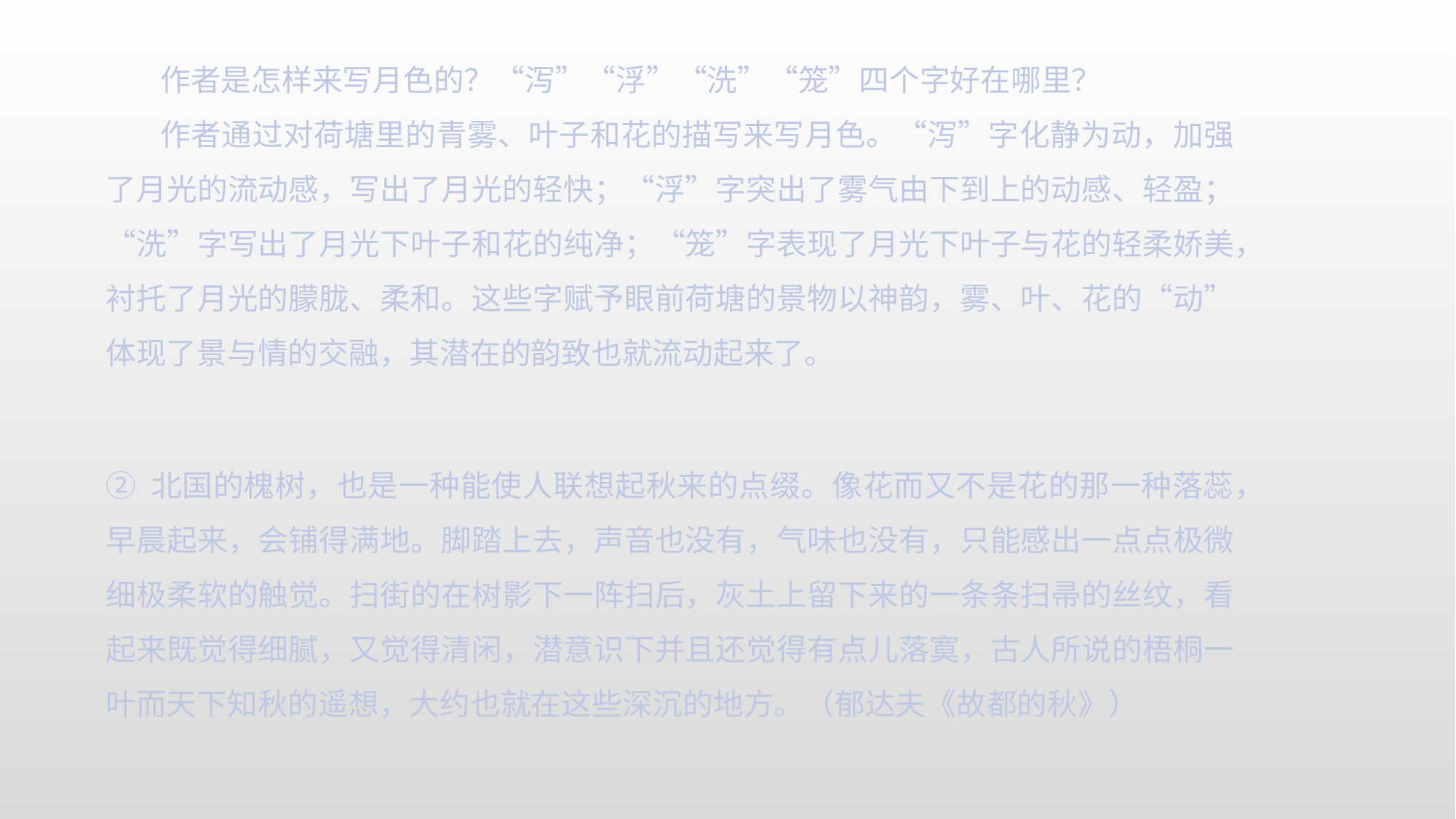

作者是怎样来写月色的？“泻”“浮”“洗”“笼”四个字好在哪里？
作者通过对荷塘里的青雾、叶子和花的描写来写月色。“泻”字化静为动，加强了月光的流动感，写出了月光的轻快；“浮”字突出了雾气由下到上的动感、轻盈；“洗”字写出了月光下叶子和花的纯净；“笼”字表现了月光下叶子与花的轻柔娇美，衬托了月光的朦胧、柔和。这些字赋予眼前荷塘的景物以神韵，雾、叶、花的“动”体现了景与情的交融，其潜在的韵致也就流动起来了。
② 北国的槐树，也是一种能使人联想起秋来的点缀。像花而又不是花的那一种落蕊，早晨起来，会铺得满地。脚踏上去，声音也没有，气味也没有，只能感出一点点极微细极柔软的触觉。扫街的在树影下一阵扫后，灰土上留下来的一条条扫帚的丝纹，看起来既觉得细腻，又觉得清闲，潜意识下并且还觉得有点儿落寞，古人所说的梧桐一叶而天下知秋的遥想，大约也就在这些深沉的地方。（郁达夫《故都的秋》）